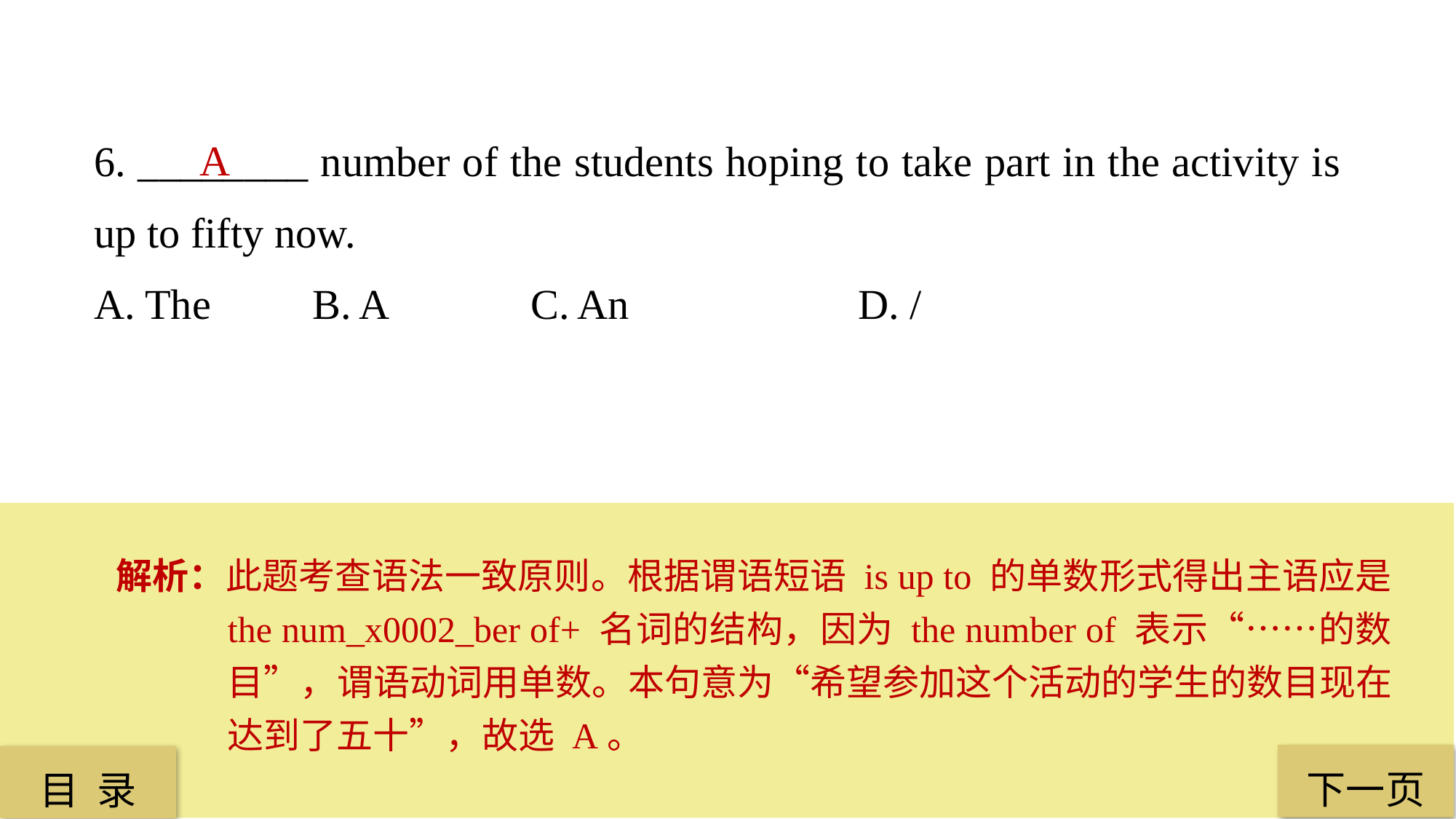

6. ________ number of the students hoping to take part in the activity is up to fifty now.
A. The 	B. A 		C. An 		D. /
A
解析：此题考查语法一致原则。根据谓语短语 is up to 的单数形式得出主语应是 the num_x0002_ber of+ 名词的结构，因为 the number of 表示“……的数目”，谓语动词用单数。本句意为“希望参加这个活动的学生的数目现在达到了五十”，故选 A。